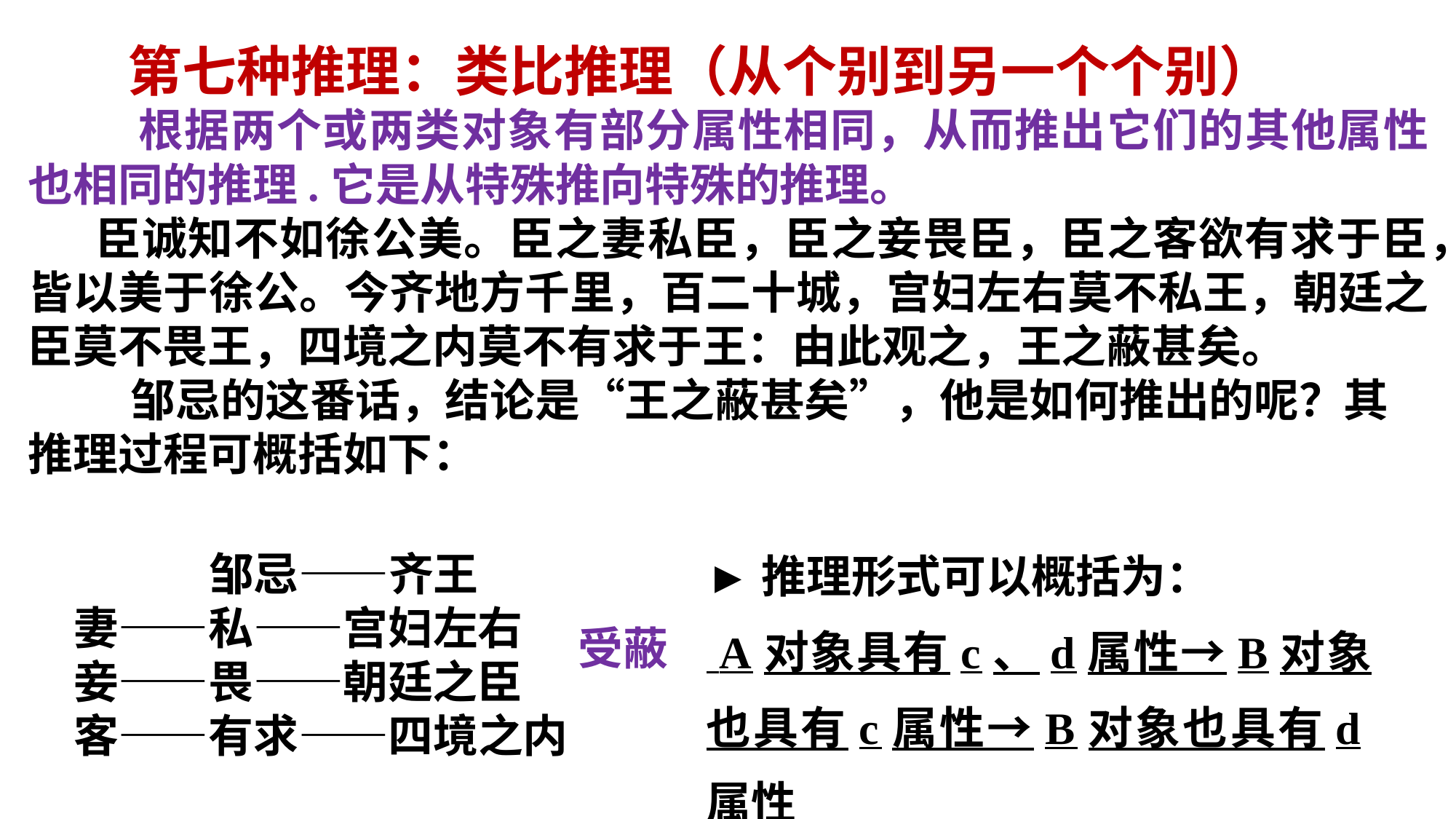

第七种推理：类比推理（从个别到另一个个别）
	根据两个或两类对象有部分属性相同，从而推出它们的其他属性也相同的推理.它是从特殊推向特殊的推理。
     臣诚知不如徐公美。臣之妻私臣，臣之妾畏臣，臣之客欲有求于臣，皆以美于徐公。今齐地方千里，百二十城，宫妇左右莫不私王，朝廷之臣莫不畏王，四境之内莫不有求于王：由此观之，王之蔽甚矣。
         邹忌的这番话，结论是“王之蔽甚矣”，他是如何推出的呢？其推理过程可概括如下：
►推理形式可以概括为：
 A对象具有c、d属性→B对象也具有c属性→B对象也具有d属性
邹忌——齐王
妻——私——宫妇左右
妾——畏——朝廷之臣
客——有求——四境之内
受蔽